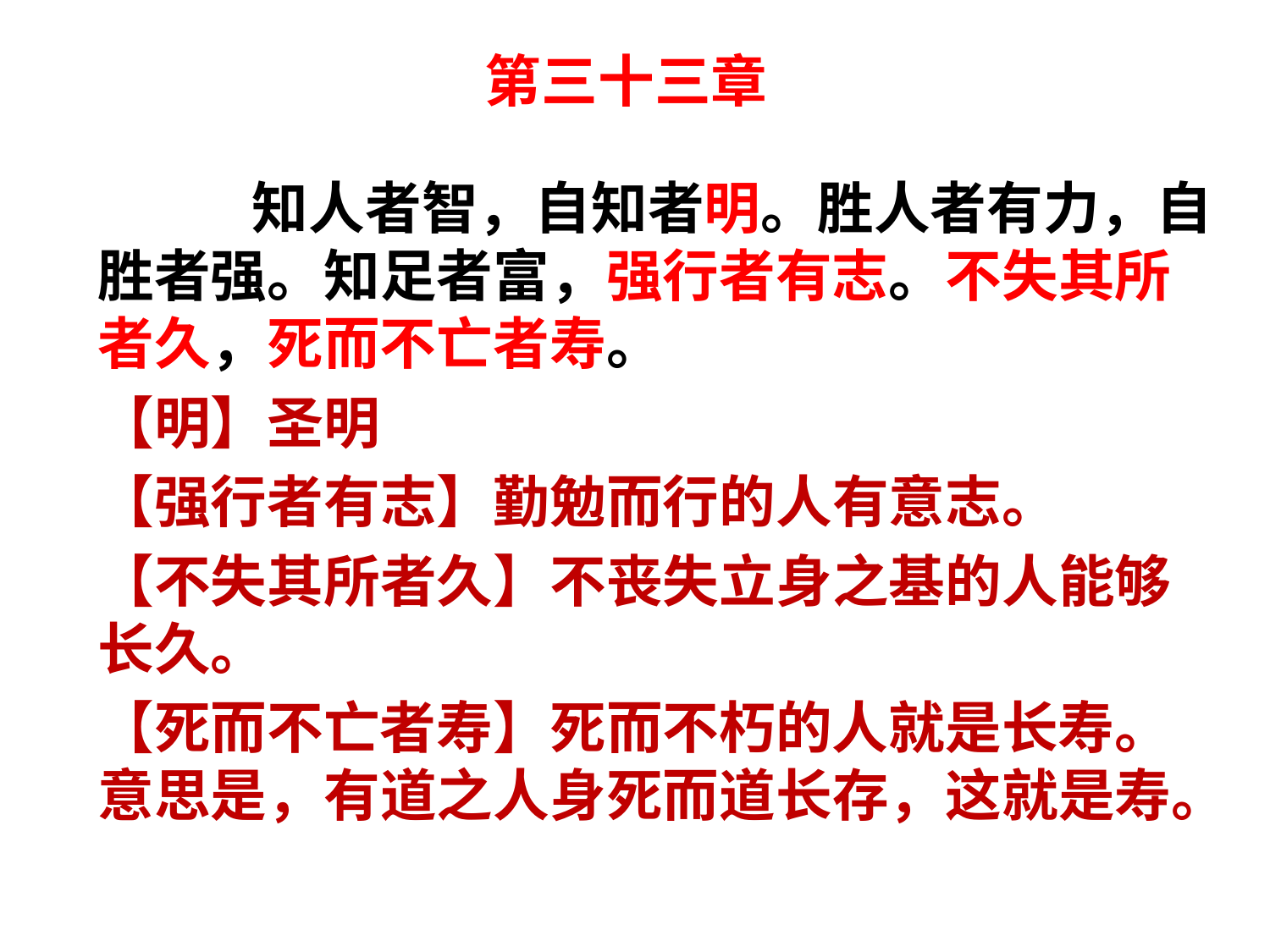

# 第三十三章
         知人者智，自知者明。胜人者有力，自胜者强。知足者富，强行者有志。不失其所者久，死而不亡者寿。
【明】圣明
【强行者有志】勤勉而行的人有意志。
【不失其所者久】不丧失立身之基的人能够长久。
【死而不亡者寿】死而不朽的人就是长寿。意思是，有道之人身死而道长存，这就是寿。